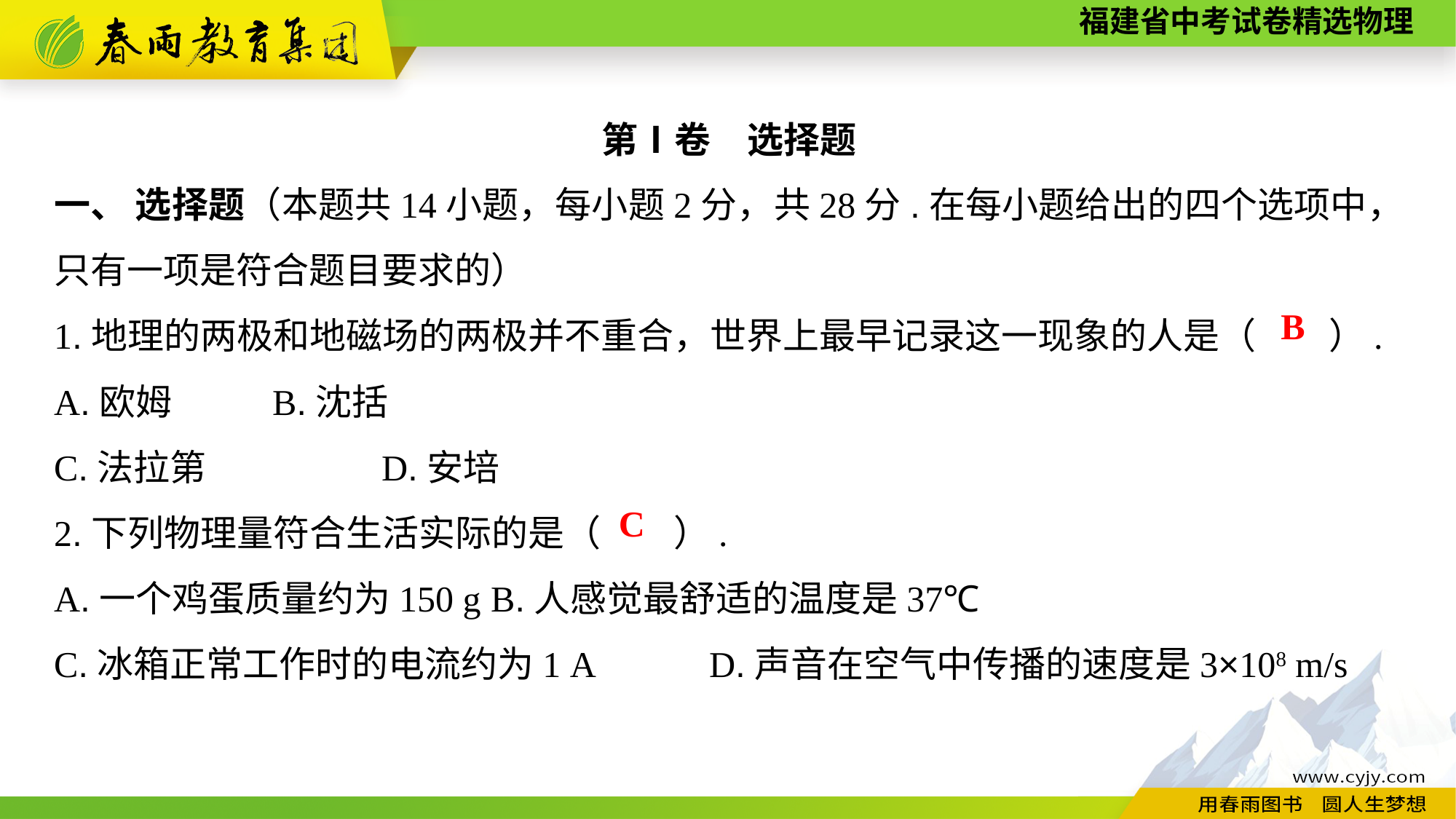

第Ⅰ卷　选择题
一、 选择题（本题共14小题，每小题2分，共28分.在每小题给出的四个选项中，只有一项是符合题目要求的）
1.地理的两极和地磁场的两极并不重合，世界上最早记录这一现象的人是（　　）.
A.欧姆	B.沈括
C.法拉第　　	D.安培
2.下列物理量符合生活实际的是（　　）.
A.一个鸡蛋质量约为150 g	B.人感觉最舒适的温度是37℃
C.冰箱正常工作时的电流约为1 A　　	D.声音在空气中传播的速度是3×108 m/s
B
C